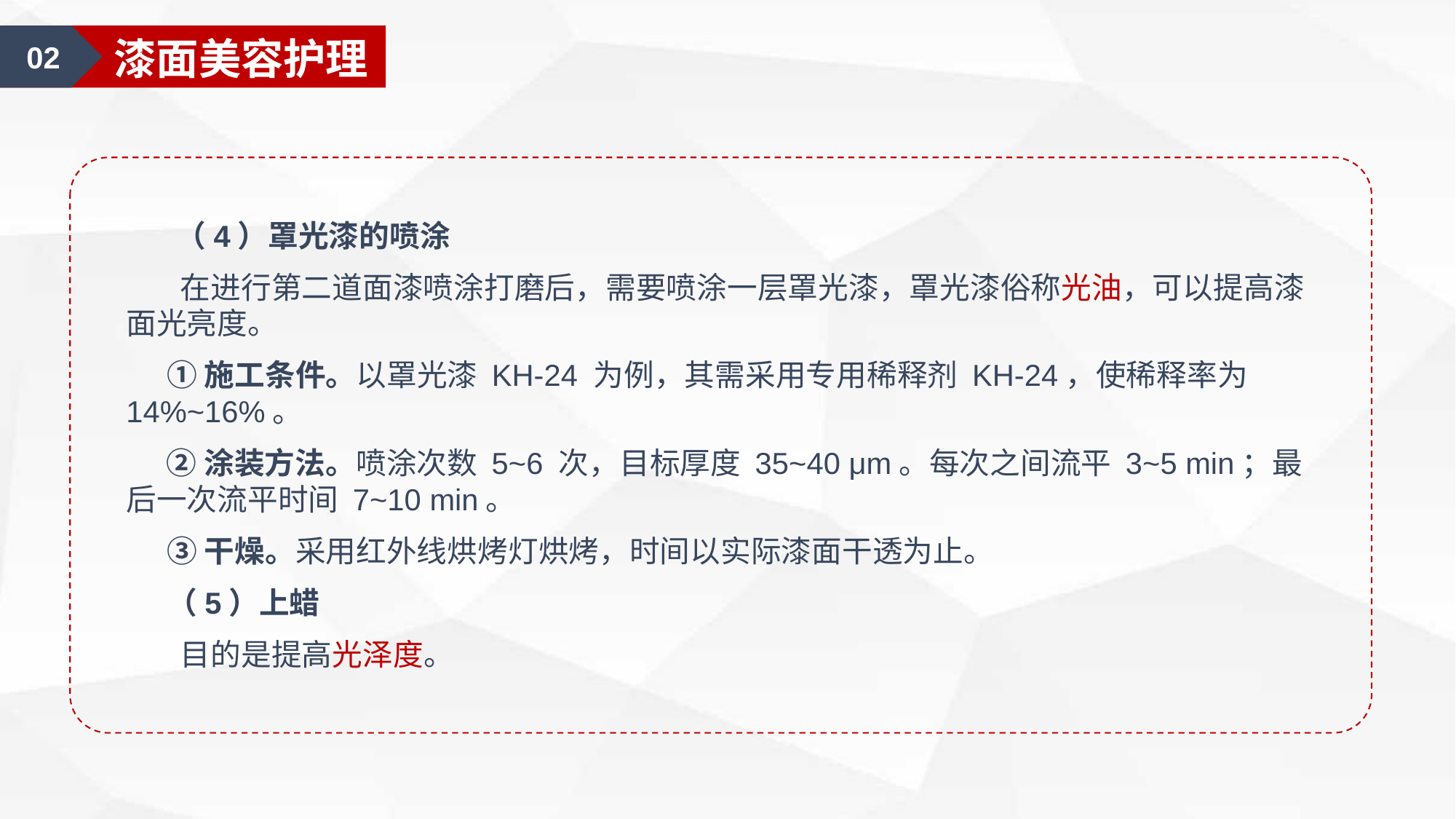

02
漆面美容护理

       （4）罩光漆的喷涂
       在进行第二道面漆喷涂打磨后，需要喷涂一层罩光漆，罩光漆俗称光油，可以提高漆面光亮度。
      ①施工条件。以罩光漆 KH-24 为例，其需采用专用稀释剂 KH-24，使稀释率为 14%~16%。
      ②涂装方法。喷涂次数 5~6 次，目标厚度 35~40 μm。每次之间流平 3~5 min；最后一次流平时间 7~10 min。
      ③干燥。采用红外线烘烤灯烘烤，时间以实际漆面干透为止。
     （5）上蜡
       目的是提高光泽度。